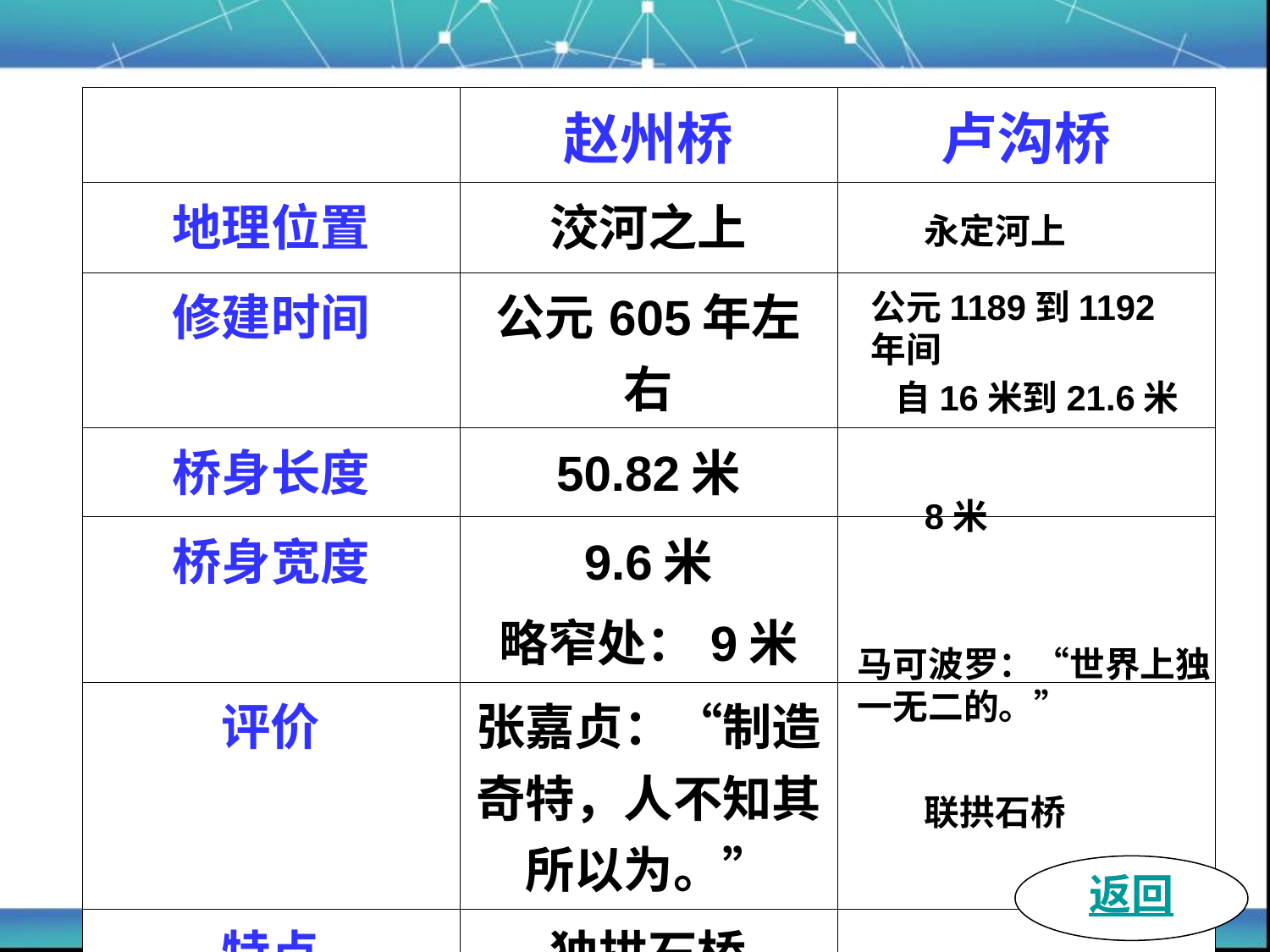

#
|  | 赵州桥 | 卢沟桥 |
| --- | --- | --- |
| 地理位置 | 洨河之上 |  |
| 修建时间 | 公元605年左右 |  |
| 桥身长度 | 50.82米 |  |
| 桥身宽度 | 9.6米 略窄处：9米 |  |
| 评价 | 张嘉贞：“制造奇特，人不知其所以为。” |  |
| 特点 | 独拱石桥 |  |
永定河上
公元1189到1192年间
自16米到21.6米
8米
马可波罗：“世界上独一无二的。”
联拱石桥

返回